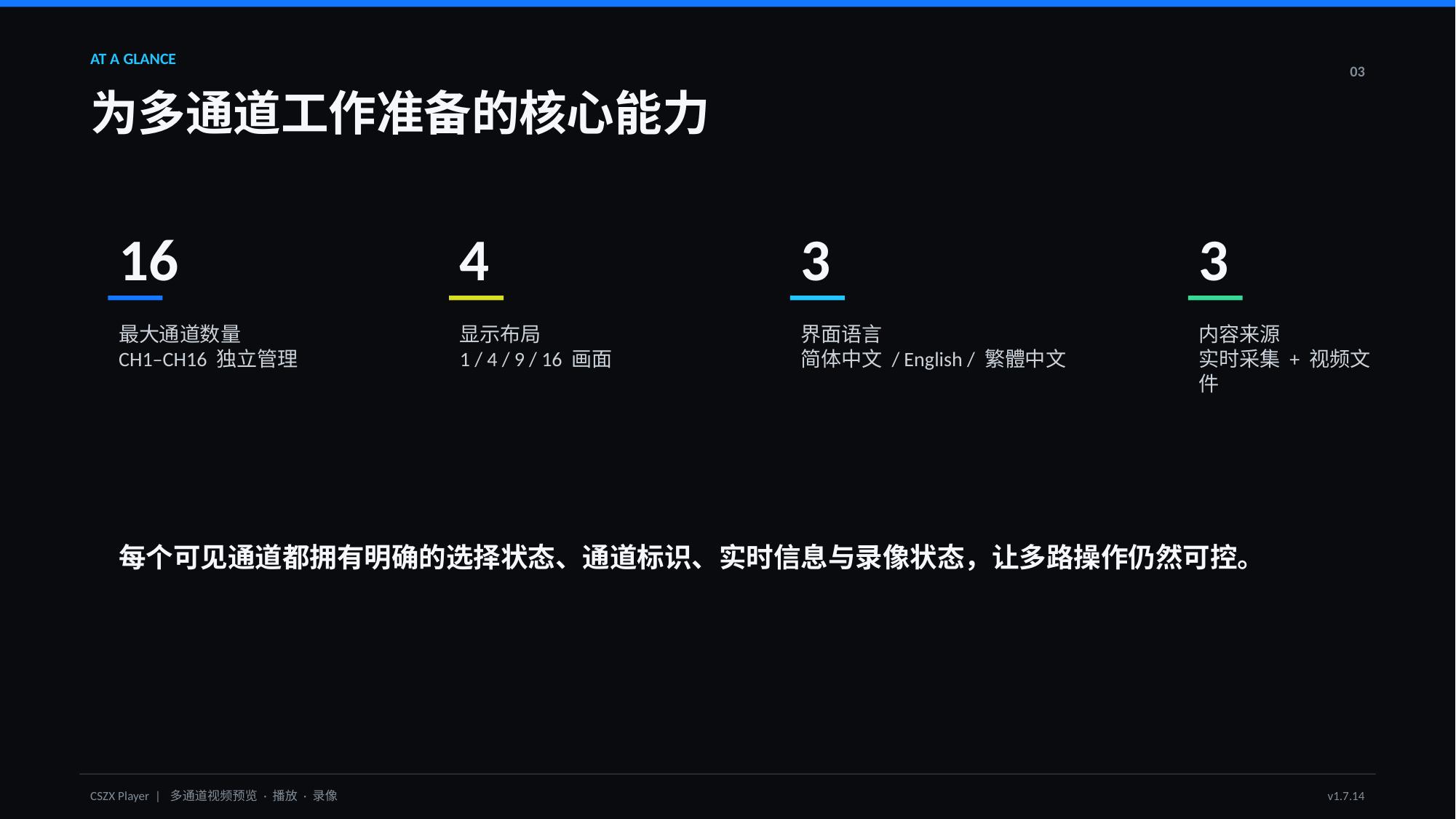

AT A GLANCE
03
为多通道工作准备的核心能力
16
4
3
3

最大通道数量
CH1–CH16 独立管理
显示布局
1 / 4 / 9 / 16 画面
界面语言
简体中文 / English / 繁體中文
内容来源
实时采集 + 视频文件
每个可见通道都拥有明确的选择状态、通道标识、实时信息与录像状态，让多路操作仍然可控。

CSZX Player  |  多通道视频预览 · 播放 · 录像
v1.7.14